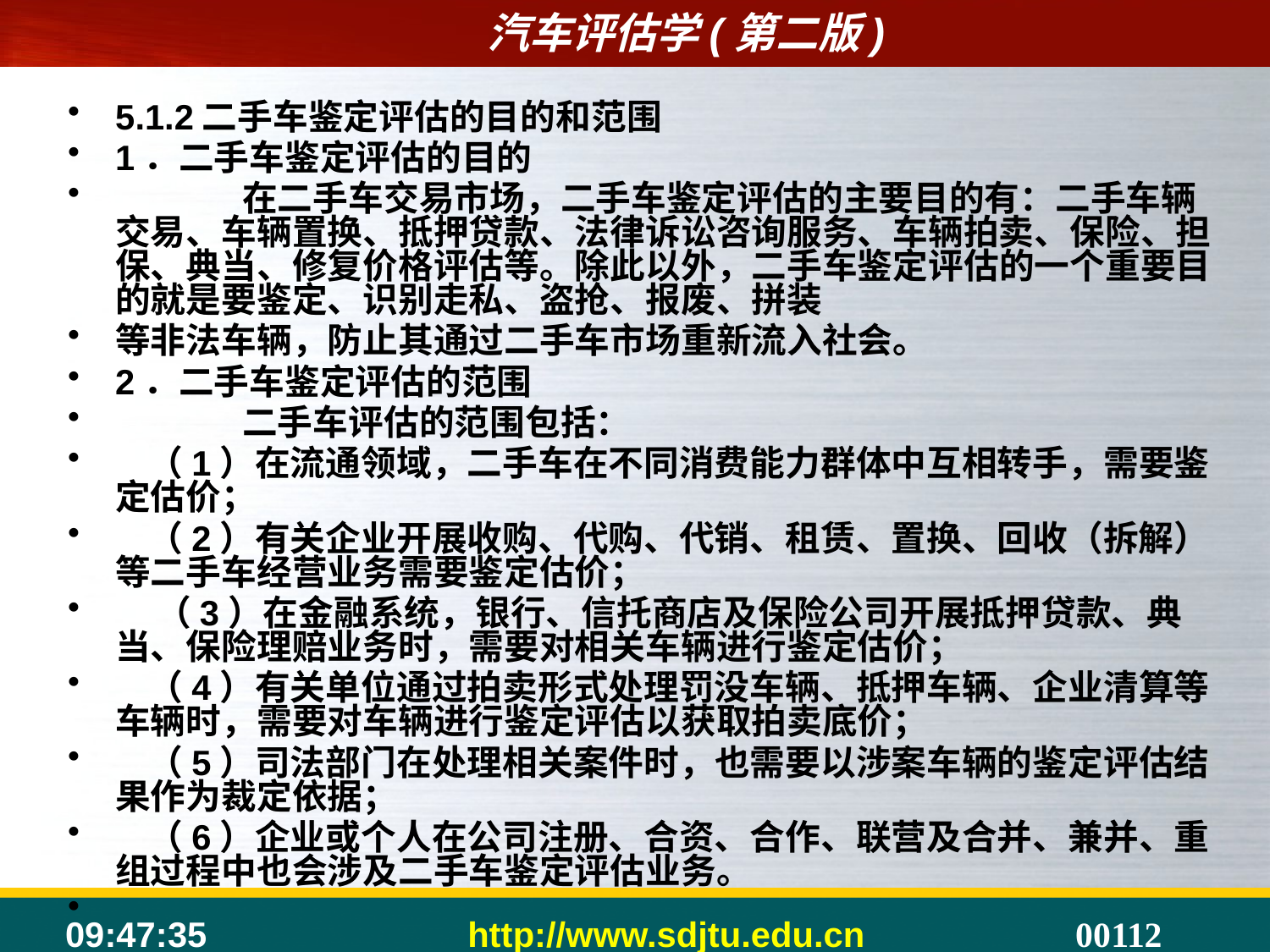

#
5.1.2二手车鉴定评估的目的和范围
1．二手车鉴定评估的目的
	在二手车交易市场，二手车鉴定评估的主要目的有：二手车辆交易、车辆置换、抵押贷款、法律诉讼咨询服务、车辆拍卖、保险、担保、典当、修复价格评估等。除此以外，二手车鉴定评估的一个重要目的就是要鉴定、识别走私、盗抢、报废、拼装
等非法车辆，防止其通过二手车市场重新流入社会。
2．二手车鉴定评估的范围
	二手车评估的范围包括：
   （1）在流通领域，二手车在不同消费能力群体中互相转手，需要鉴定估价；
   （2）有关企业开展收购、代购、代销、租赁、置换、回收（拆解）等二手车经营业务需要鉴定估价；
    （3）在金融系统，银行、信托商店及保险公司开展抵押贷款、典当、保险理赔业务时，需要对相关车辆进行鉴定估价；
   （4）有关单位通过拍卖形式处理罚没车辆、抵押车辆、企业清算等车辆时，需要对车辆进行鉴定评估以获取拍卖底价；
   （5）司法部门在处理相关案件时，也需要以涉案车辆的鉴定评估结果作为裁定依据；
   （6）企业或个人在公司注册、合资、合作、联营及合并、兼并、重组过程中也会涉及二手车鉴定评估业务。